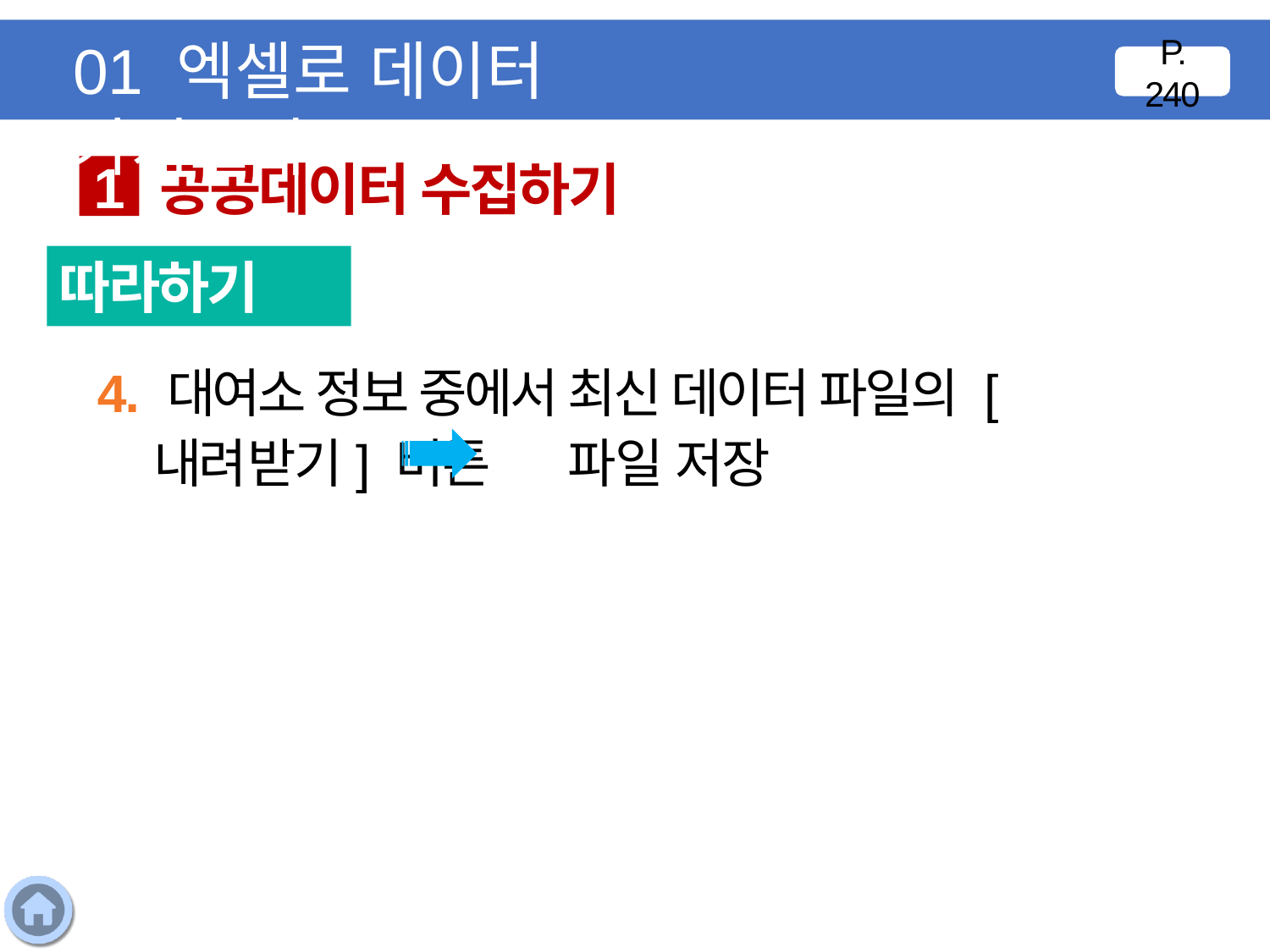

01 엑셀로 데이터 가져오기
P. 240
공공데이터 수집하기
1
따라하기
4. 대여소 정보 중에서 최신 데이터 파일의 [내려받기] 버튼      파일 저장